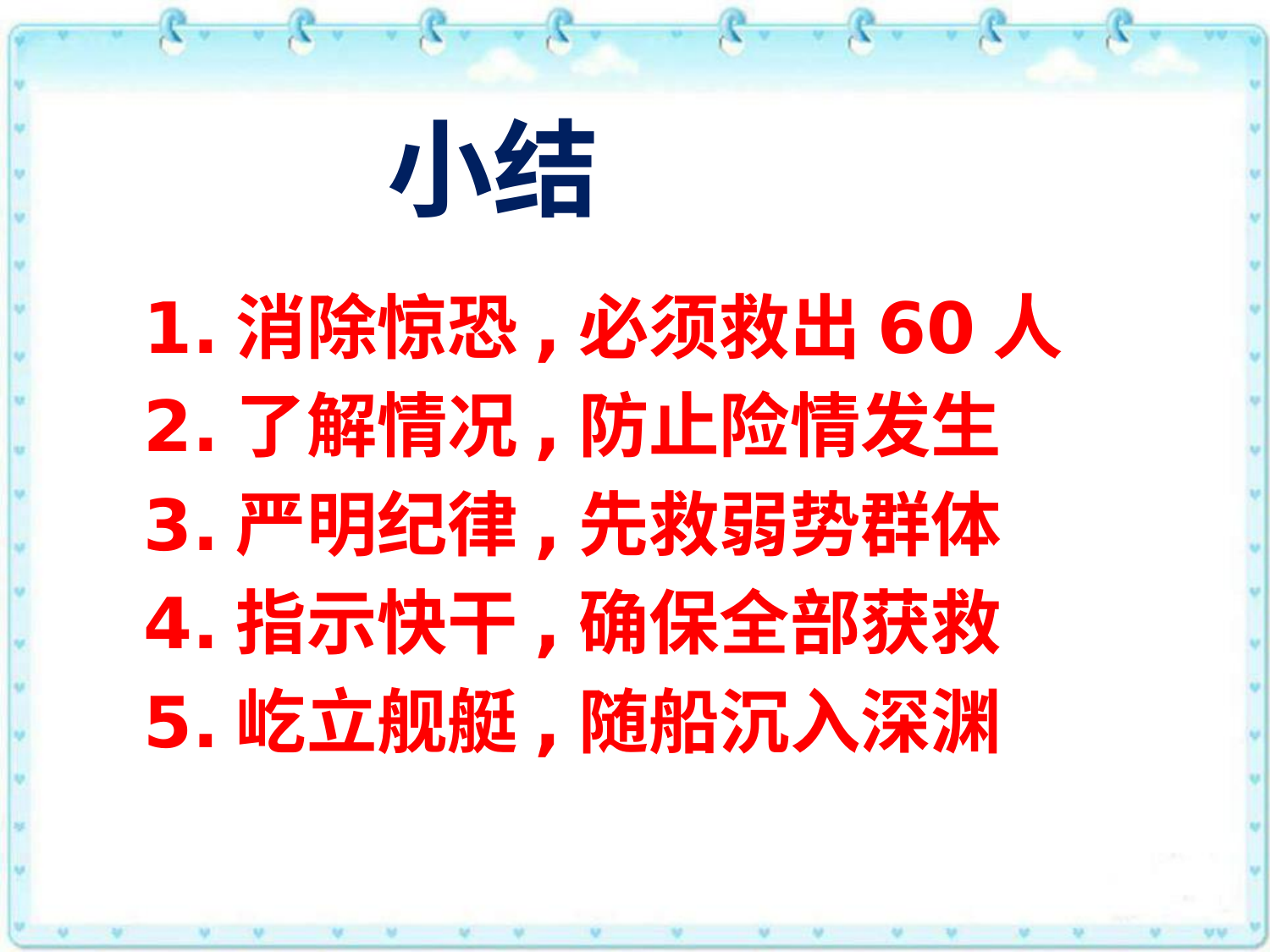

小结
1.消除惊恐,必须救出60人
2.了解情况,防止险情发生
3.严明纪律,先救弱势群体
4.指示快干,确保全部获救
5.屹立舰艇,随船沉入深渊